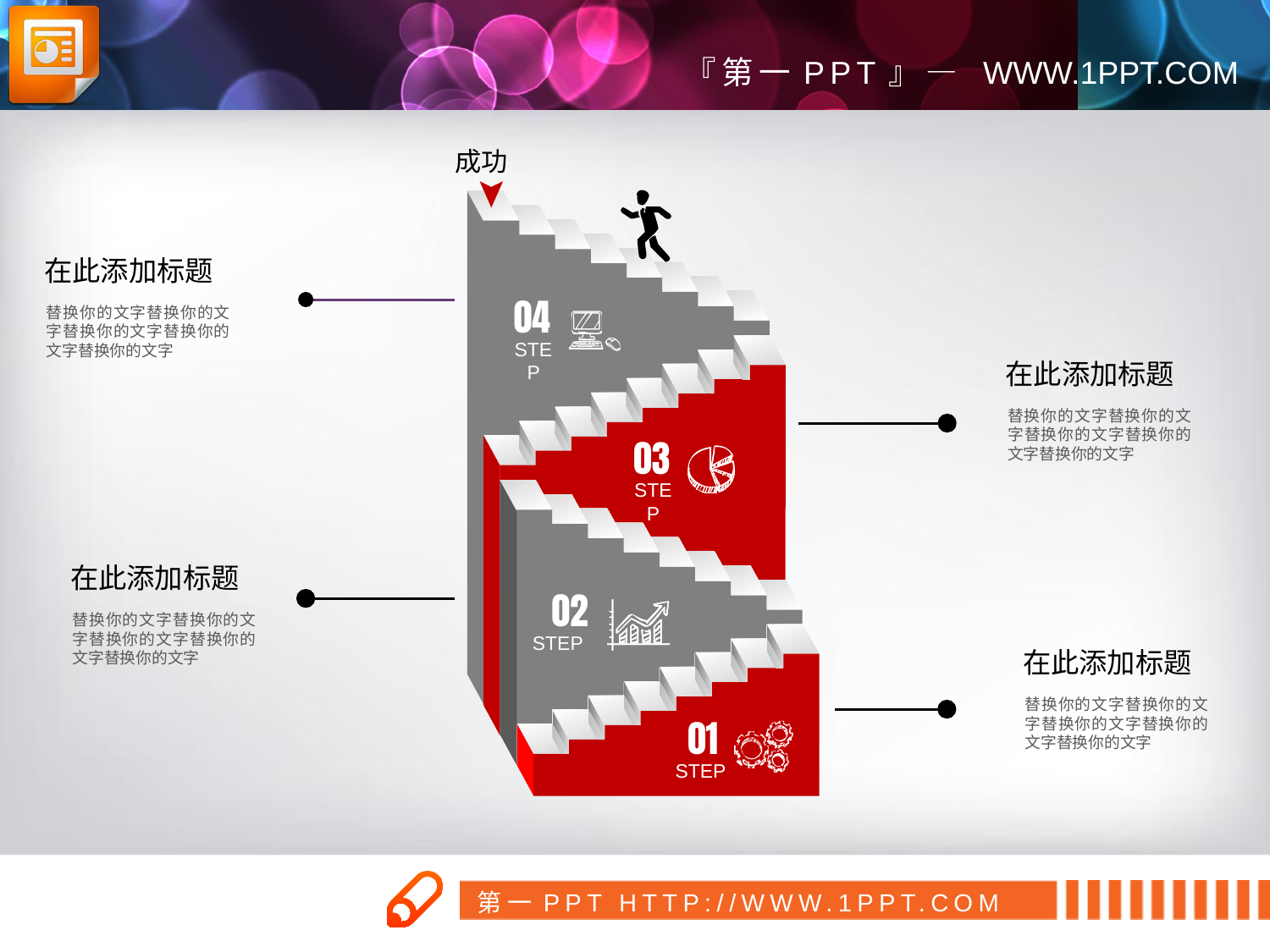

成功

在此添加标题

04
STEP

替换你的文字替换你的文字替换你的文字替换你的文字替换你的文字

在此添加标题

替换你的文字替换你的文字替换你的文字替换你的文字替换你的文字

03
STEP

在此添加标题

02
STEP

替换你的文字替换你的文字替换你的文字替换你的文字替换你的文字

在此添加标题

替换你的文字替换你的文字替换你的文字替换你的文字替换你的文字

01
STEP